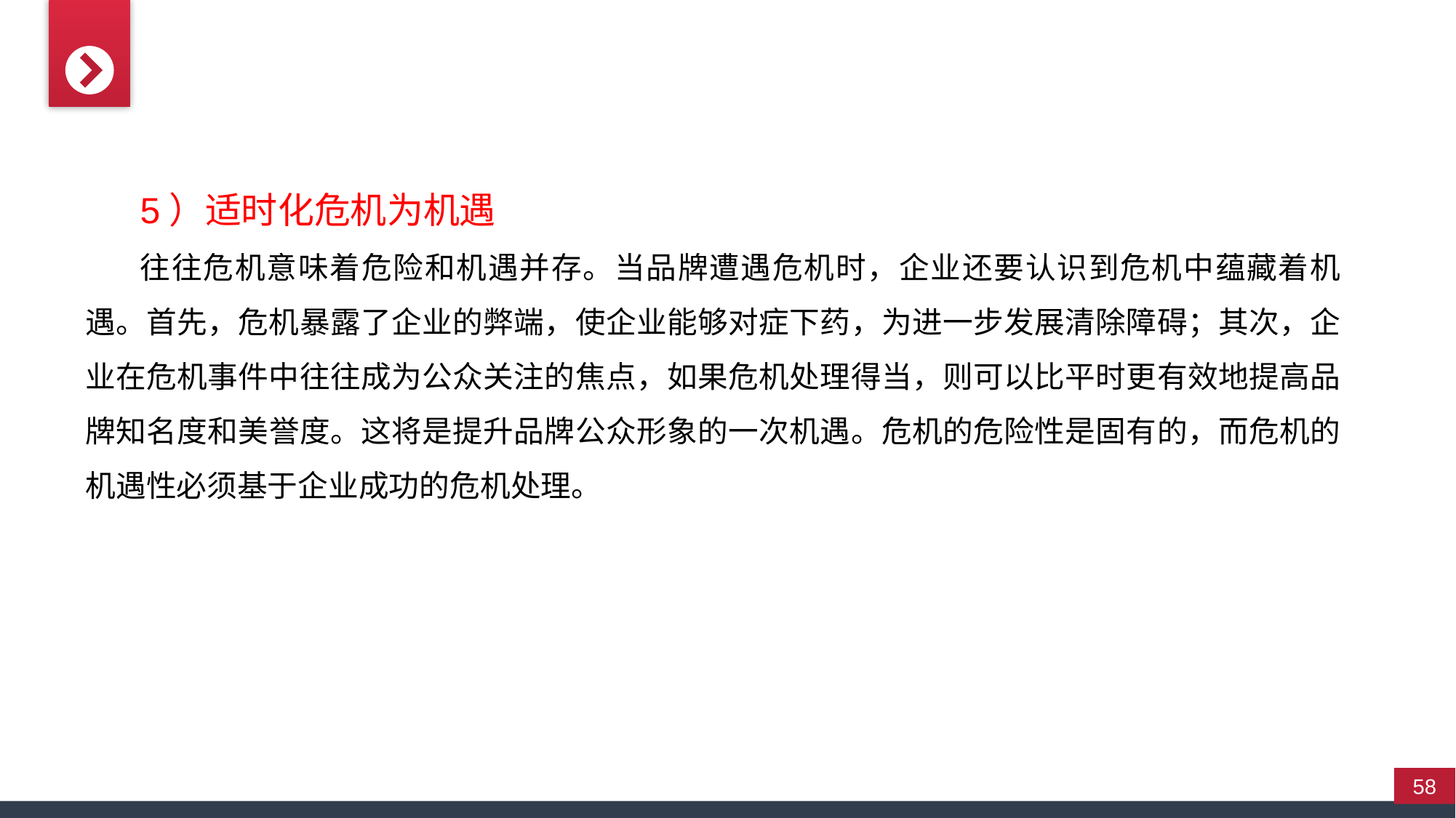

5）适时化危机为机遇
往往危机意味着危险和机遇并存。当品牌遭遇危机时，企业还要认识到危机中蕴藏着机遇。首先，危机暴露了企业的弊端，使企业能够对症下药，为进一步发展清除障碍；其次，企业在危机事件中往往成为公众关注的焦点，如果危机处理得当，则可以比平时更有效地提高品牌知名度和美誉度。这将是提升品牌公众形象的一次机遇。危机的危险性是固有的，而危机的机遇性必须基于企业成功的危机处理。